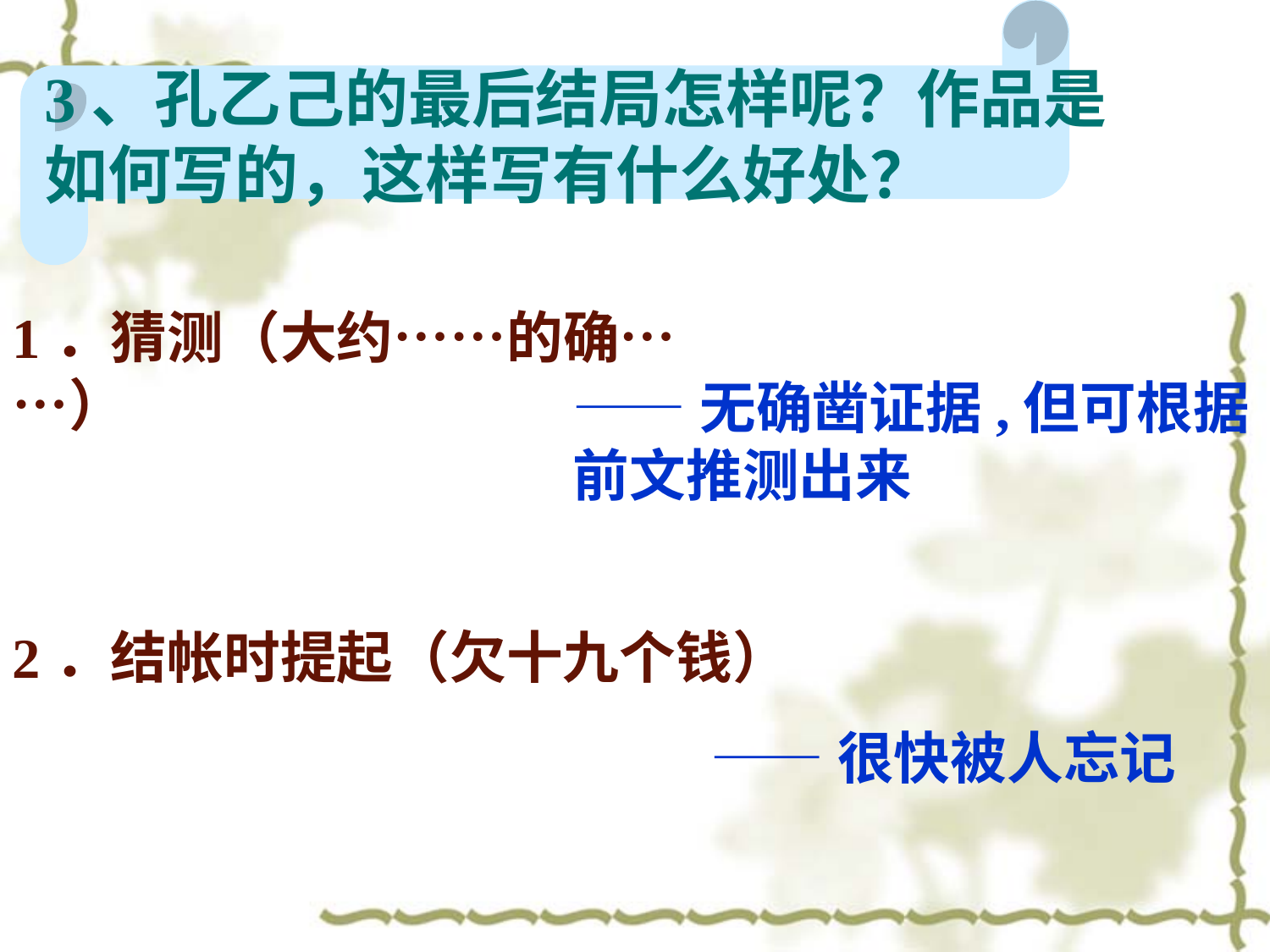

3、孔乙己的最后结局怎样呢？作品是如何写的，这样写有什么好处？
1．猜测（大约……的确……）
——无确凿证据,但可根据前文推测出来
2．结帐时提起（欠十九个钱）
——很快被人忘记